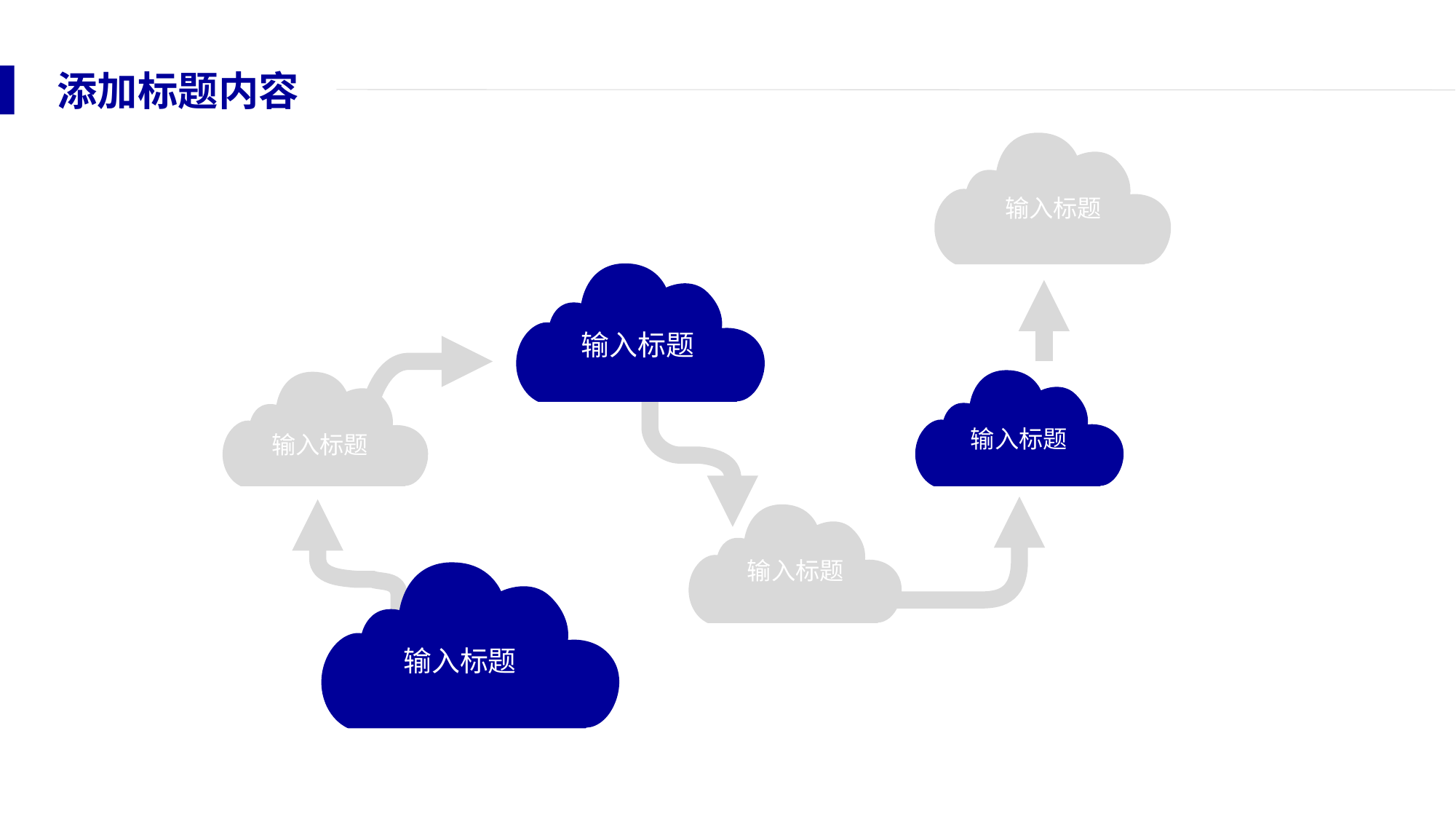

添加标题内容

输入标题

输入标题

输入标题
输入标题

输入标题

输入标题